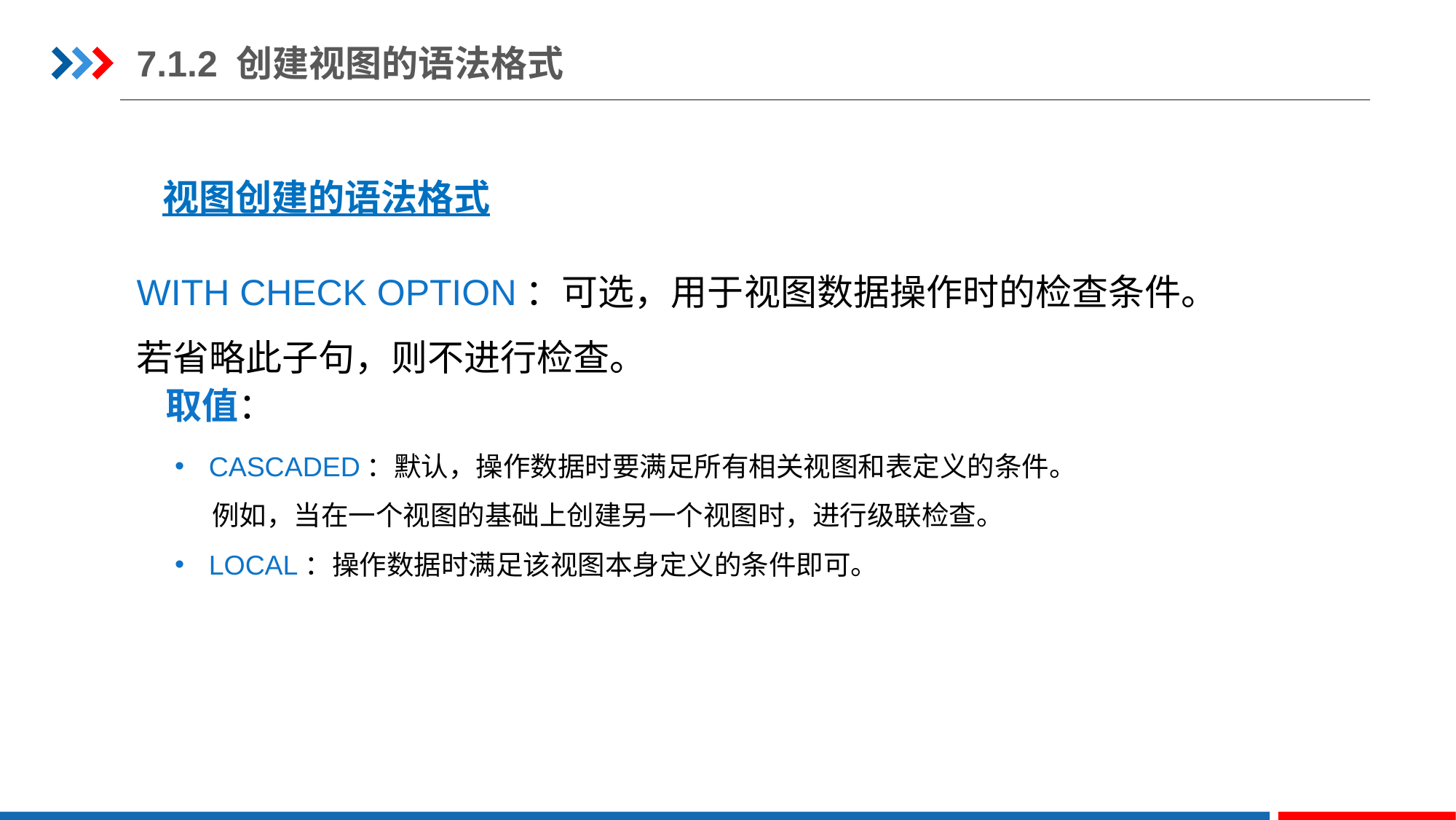

7.1.2 创建视图的语法格式
视图创建的语法格式
WITH CHECK OPTION：可选，用于视图数据操作时的检查条件。
若省略此子句，则不进行检查。
取值：
CASCADED：默认，操作数据时要满足所有相关视图和表定义的条件。
     例如，当在一个视图的基础上创建另一个视图时，进行级联检查。
LOCAL：操作数据时满足该视图本身定义的条件即可。